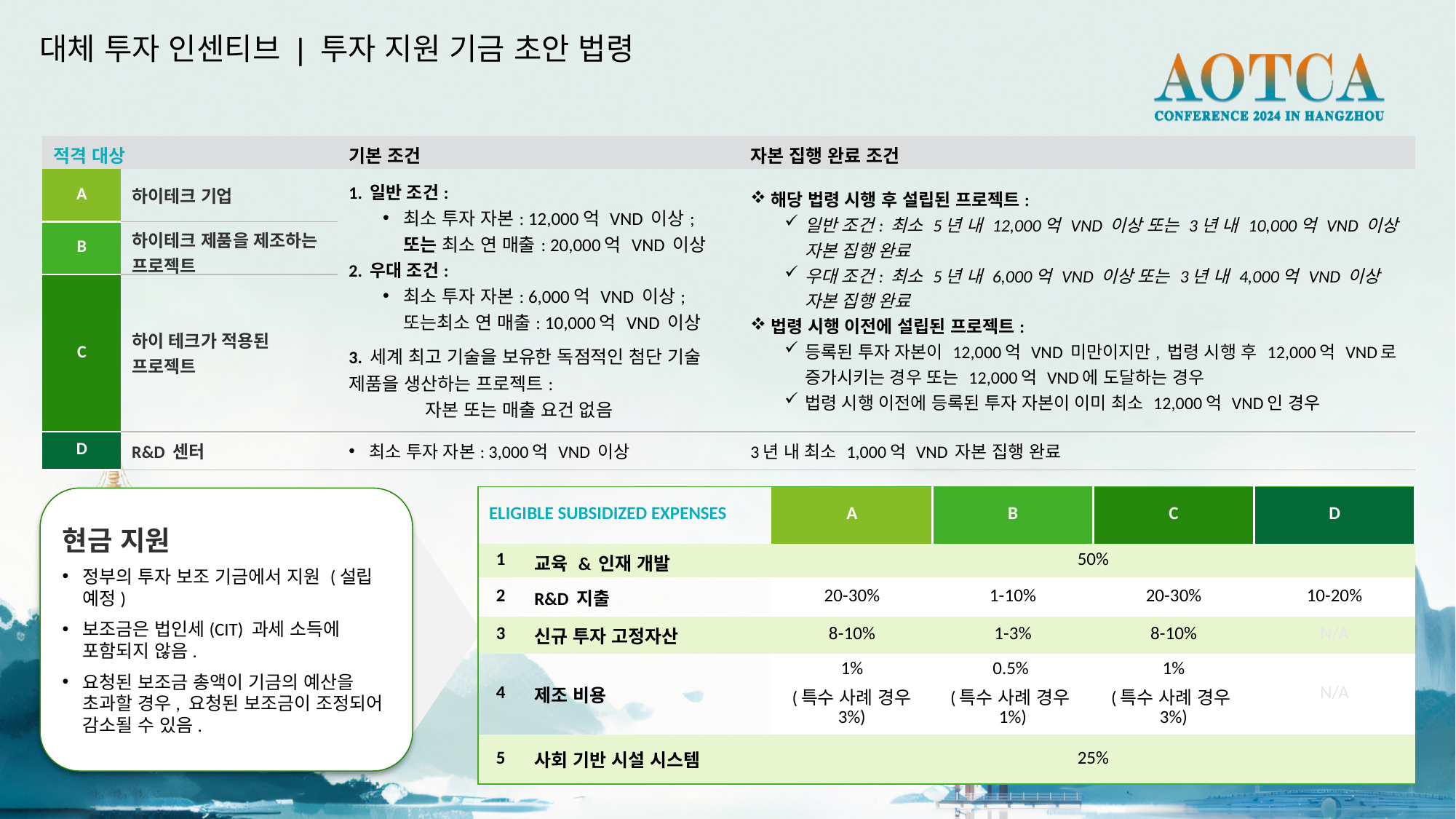

대체 투자 인센티브 | 투자 지원 기금 초안 법령
| 적격 대상 |  | 기본 조건 | 자본 집행 완료 조건 |
| --- | --- | --- | --- |
| A | 하이테크 기업 | 1. 일반 조건: 최소 투자 자본: 12,000억 VND 이상; 또는 최소 연 매출: 20,000억 VND 이상 2. 우대 조건: 최소 투자 자본: 6,000억 VND 이상; 또는최소 연 매출: 10,000억 VND 이상 3. 세계 최고 기술을 보유한 독점적인 첨단 기술 제품을 생산하는 프로젝트: 자본 또는 매출 요건 없음 | 해당 법령 시행 후 설립된 프로젝트: 일반 조건: 최소 5년 내 12,000억 VND 이상 또는 3년 내 10,000억 VND 이상 자본 집행 완료 우대 조건: 최소 5년 내 6,000억 VND 이상 또는 3년 내 4,000억 VND 이상 자본 집행 완료 법령 시행 이전에 설립된 프로젝트: 등록된 투자 자본이 12,000억 VND 미만이지만, 법령 시행 후 12,000억 VND로 증가시키는 경우 또는 12,000억 VND에 도달하는 경우 법령 시행 이전에 등록된 투자 자본이 이미 최소 12,000억 VND인 경우 |
| B | 하이테크 제품을 제조하는 프로젝트 | Investment capital of > VND12,000bil; OR Annual revenue of > VND20,000bil |  |
| C | 하이 테크가 적용된 프로젝트 |  |  |
| D | R&D 센터 | 최소 투자 자본: 3,000억 VND 이상 | 3년 내 최소 1,000억 VND 자본 집행 완료 |
| ELIGIBLE SUBSIDIZED EXPENSES |  | A | B | C | D |
| --- | --- | --- | --- | --- | --- |
| 1 | 교육 & 인재 개발 | 50% |  |  |  |
| 2 | R&D 지출 | 20-30% | 1-10% | 20-30% | 10-20% |
| 3 | 신규 투자 고정자산 | 8-10% | 1-3% | 8-10% | N/A |
| 4 | 제조 비용 | 1% (특수 사례 경우 3%) | 0.5% (특수 사례 경우1%) | 1% (특수 사례 경우3%) | N/A |
| 5 | 사회 기반 시설 시스템 | 25% |  |  |  |
현금 지원
정부의 투자 보조 기금에서 지원 (설립 예정)
보조금은 법인세(CIT) 과세 소득에 포함되지 않음.
요청된 보조금 총액이 기금의 예산을 초과할 경우, 요청된 보조금이 조정되어 감소될 수 있음.